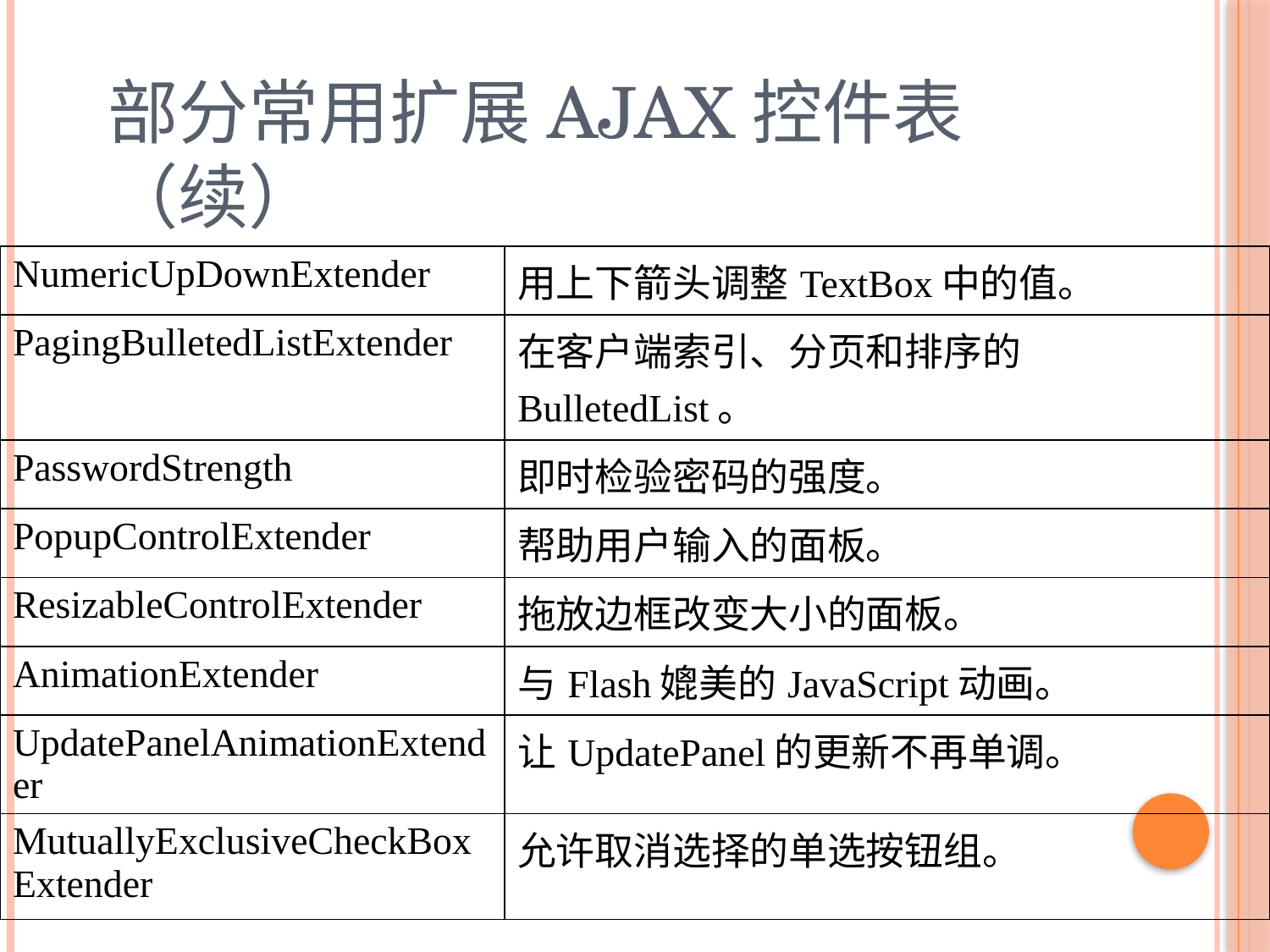

# 部分常用扩展AJAX控件表（续）
| NumericUpDownExtender | 用上下箭头调整TextBox中的值。 |
| --- | --- |
| PagingBulletedListExtender | 在客户端索引、分页和排序的BulletedList。 |
| PasswordStrength | 即时检验密码的强度。 |
| PopupControlExtender | 帮助用户输入的面板。 |
| ResizableControlExtender | 拖放边框改变大小的面板。 |
| AnimationExtender | 与Flash媲美的JavaScript动画。 |
| UpdatePanelAnimationExtender | 让UpdatePanel的更新不再单调。 |
| MutuallyExclusiveCheckBoxExtender | 允许取消选择的单选按钮组。 |
32